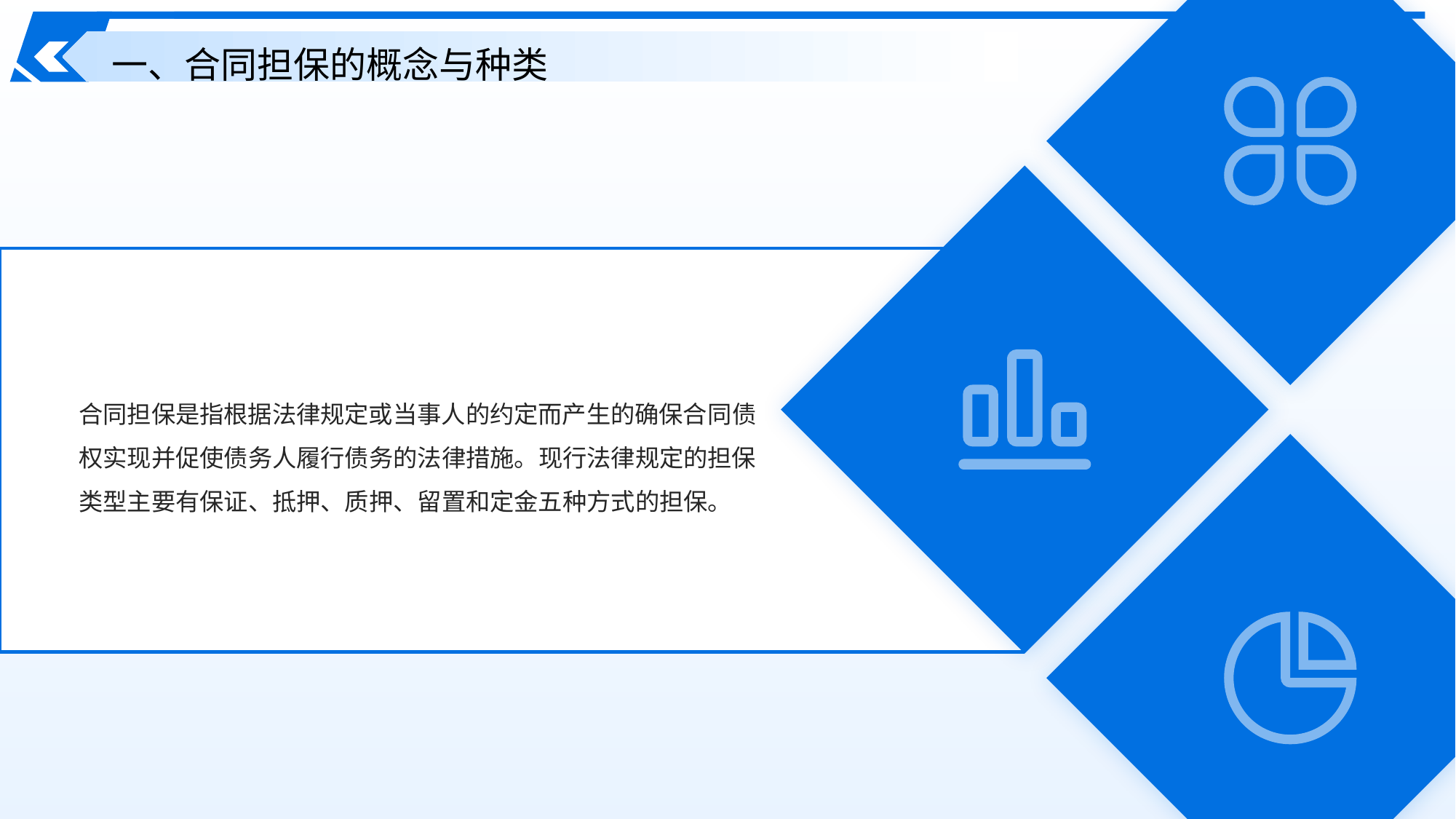

一、合同担保的概念与种类

合同担保是指根据法律规定或当事人的约定而产生的确保合同债权实现并促使债务人履行债务的法律措施。现行法律规定的担保类型主要有保证、抵押、质押、留置和定金五种方式的担保。